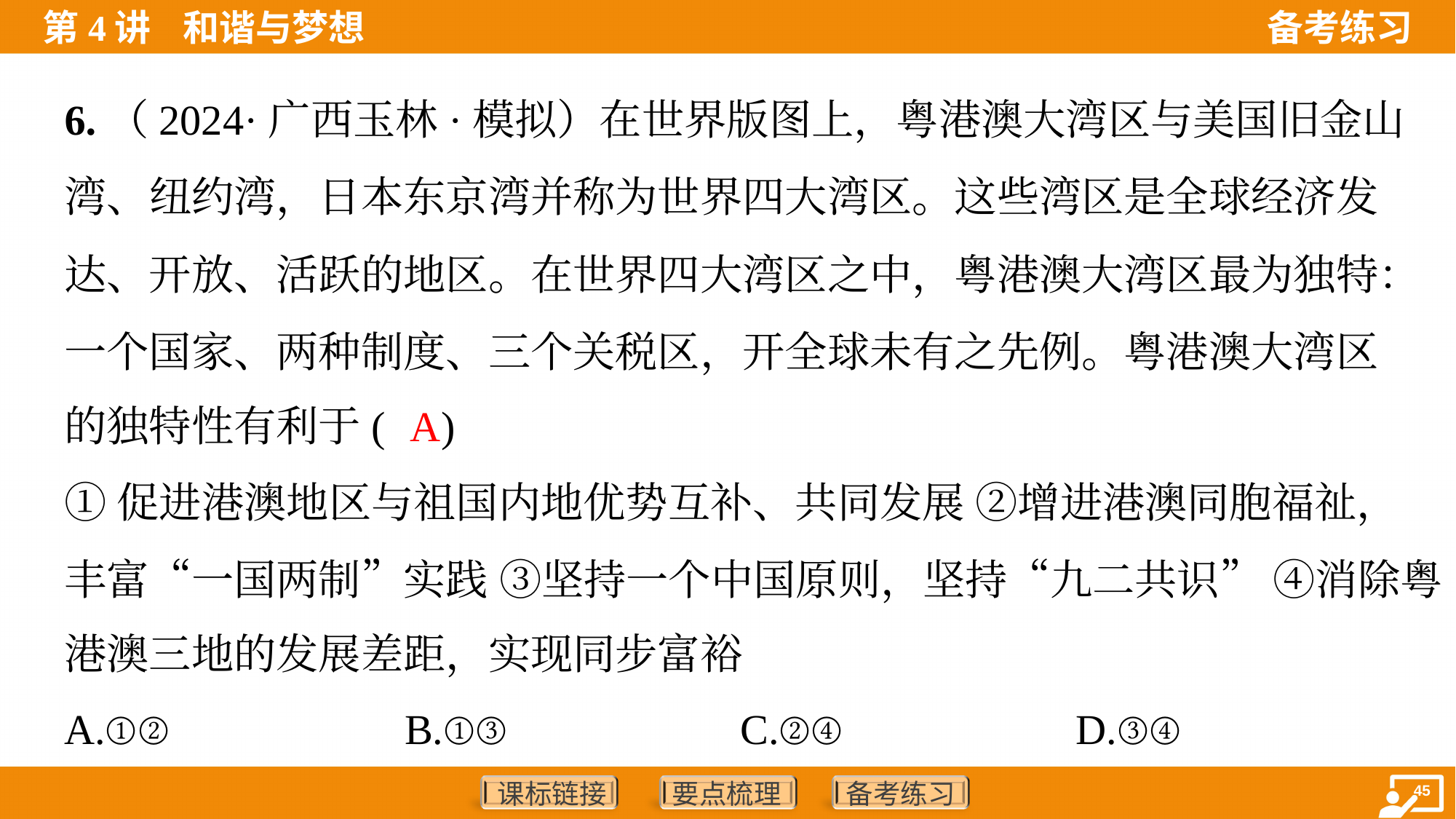

6.（2024·广西玉林·模拟）在世界版图上，粤港澳大湾区与美国旧金山
湾、纽约湾，日本东京湾并称为世界四大湾区。这些湾区是全球经济发
达、开放、活跃的地区。在世界四大湾区之中，粤港澳大湾区最为独特：
一个国家、两种制度、三个关税区，开全球未有之先例。粤港澳大湾区
的独特性有利于(     )
A
①促进港澳地区与祖国内地优势互补、共同发展 ②增进港澳同胞福祉，
丰富“一国两制”实践 ③坚持一个中国原则，坚持“九二共识” ④消除粤
港澳三地的发展差距，实现同步富裕
A.①②	B.①③	C.②④	D.③④